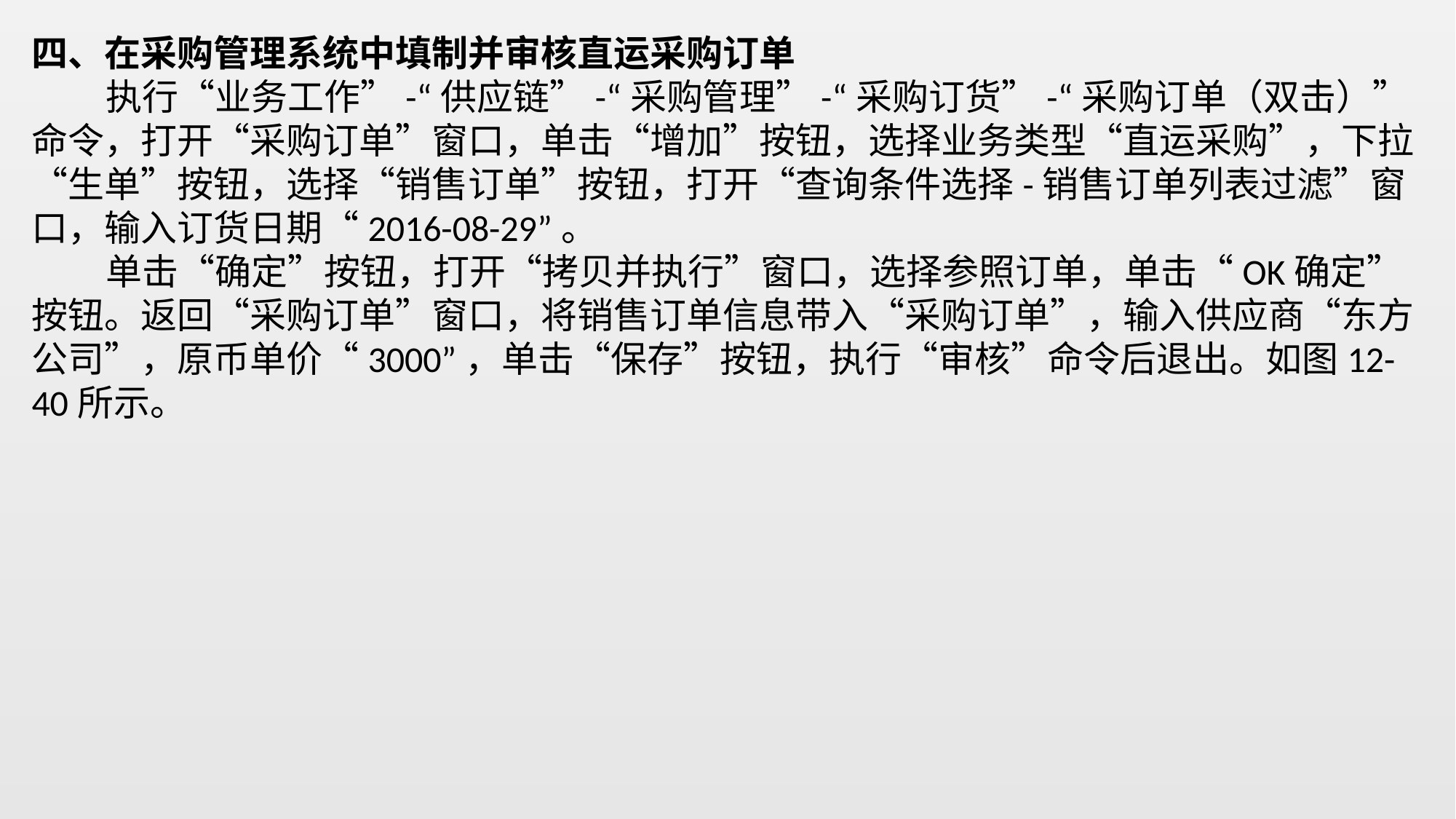

四、在采购管理系统中填制并审核直运采购订单
        执行“业务工作”-“供应链”-“采购管理”-“采购订货”-“采购订单（双击）”命令，打开“采购订单”窗口，单击“增加”按钮，选择业务类型“直运采购”，下拉“生单”按钮，选择“销售订单”按钮，打开“查询条件选择-销售订单列表过滤”窗口，输入订货日期“2016-08-29”。
        单击“确定”按钮，打开“拷贝并执行”窗口，选择参照订单，单击“OK确定”按钮。返回“采购订单”窗口，将销售订单信息带入“采购订单”，输入供应商“东方公司”，原币单价“3000”，单击“保存”按钮，执行“审核”命令后退出。如图12-40所示。